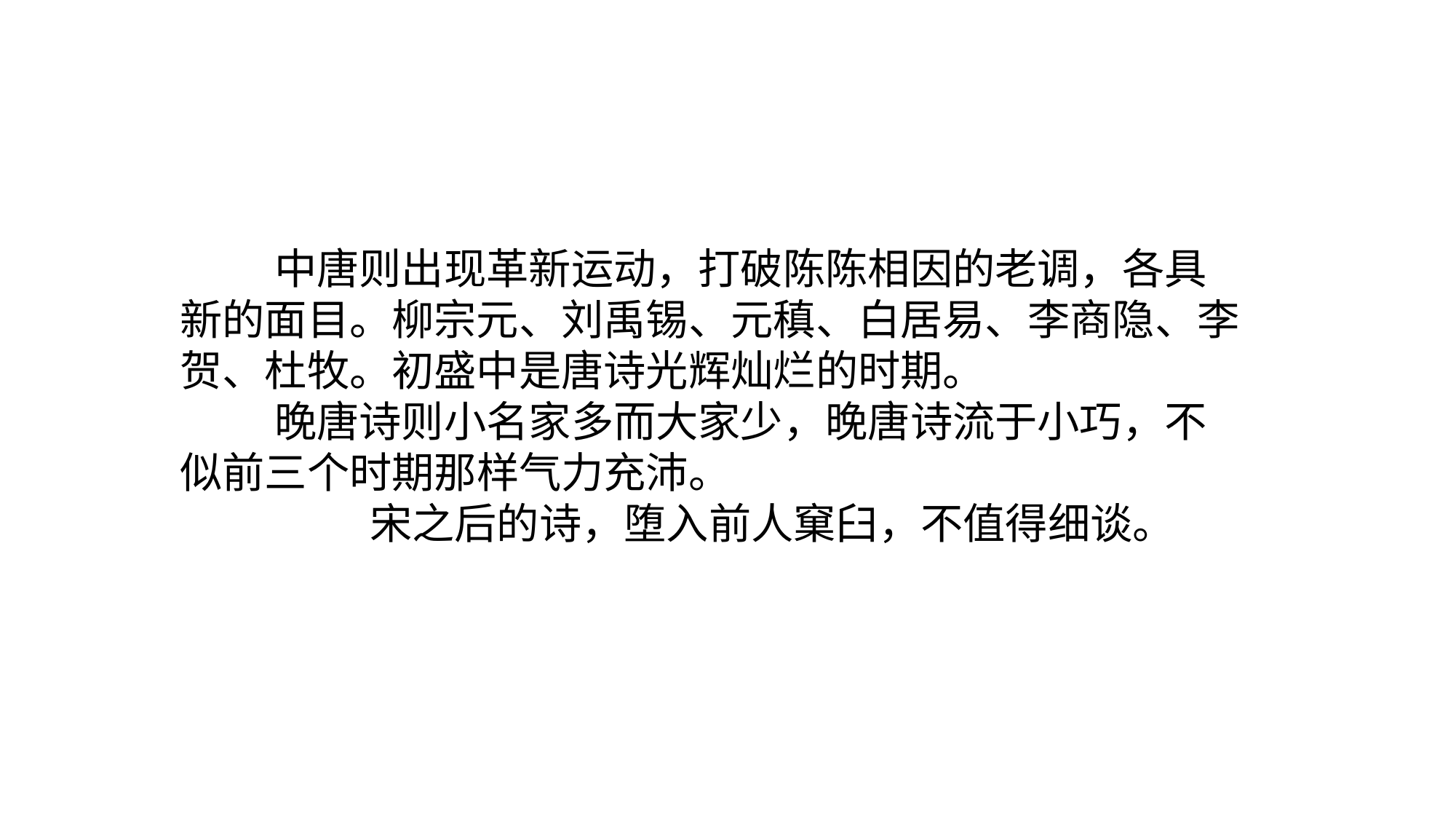

#
中唐则出现革新运动，打破陈陈相因的老调，各具新的面目。柳宗元、刘禹锡、元稹、白居易、李商隐、李贺、杜牧。初盛中是唐诗光辉灿烂的时期。
晚唐诗则小名家多而大家少，晚唐诗流于小巧，不似前三个时期那样气力充沛。
         宋之后的诗，堕入前人窠臼，不值得细谈。